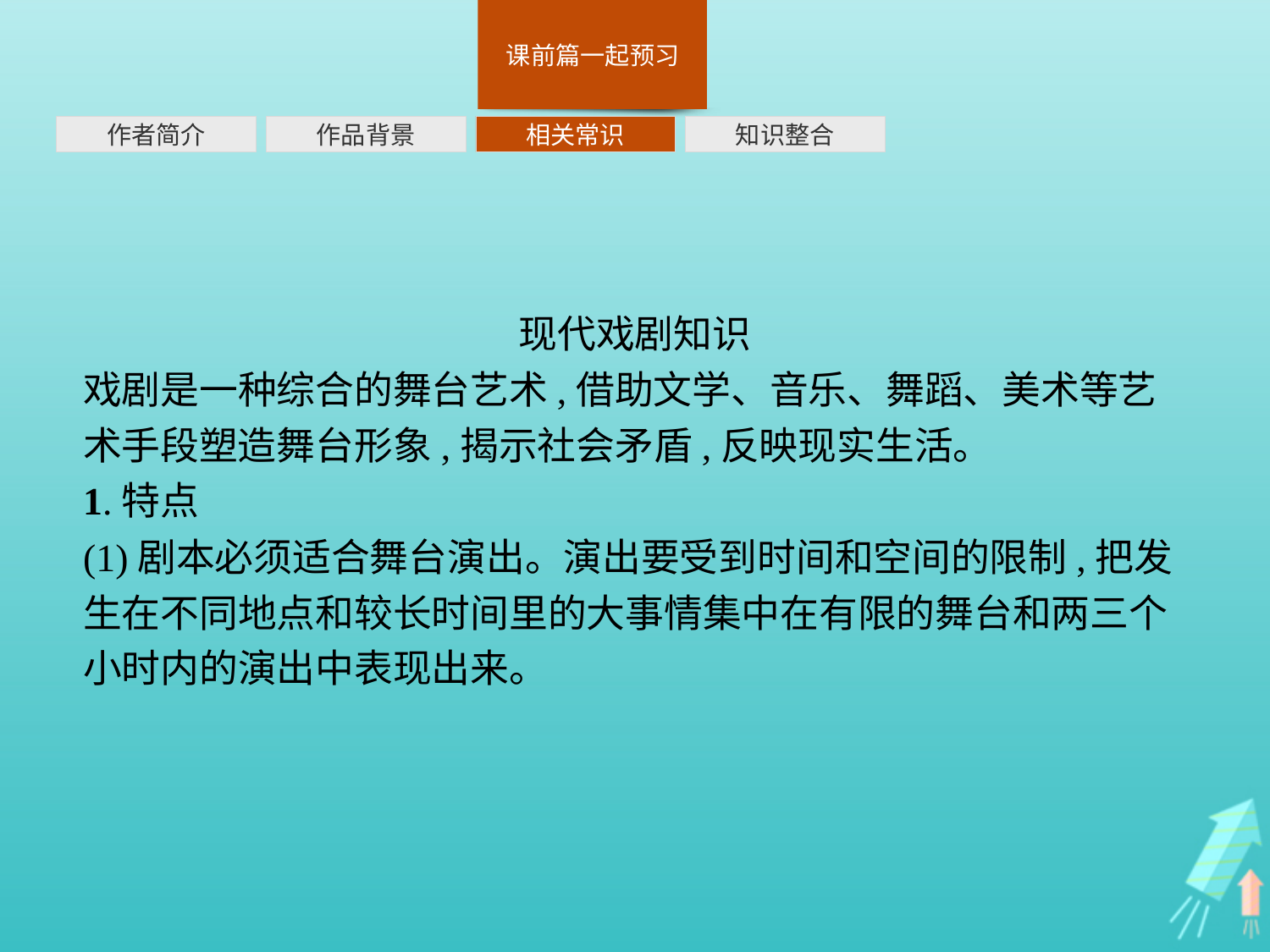

作者简介
作品背景
相关常识
知识整合
现代戏剧知识
戏剧是一种综合的舞台艺术,借助文学、音乐、舞蹈、美术等艺术手段塑造舞台形象,揭示社会矛盾,反映现实生活。
1.特点
(1)剧本必须适合舞台演出。演出要受到时间和空间的限制,把发生在不同地点和较长时间里的大事情集中在有限的舞台和两三个小时内的演出中表现出来。